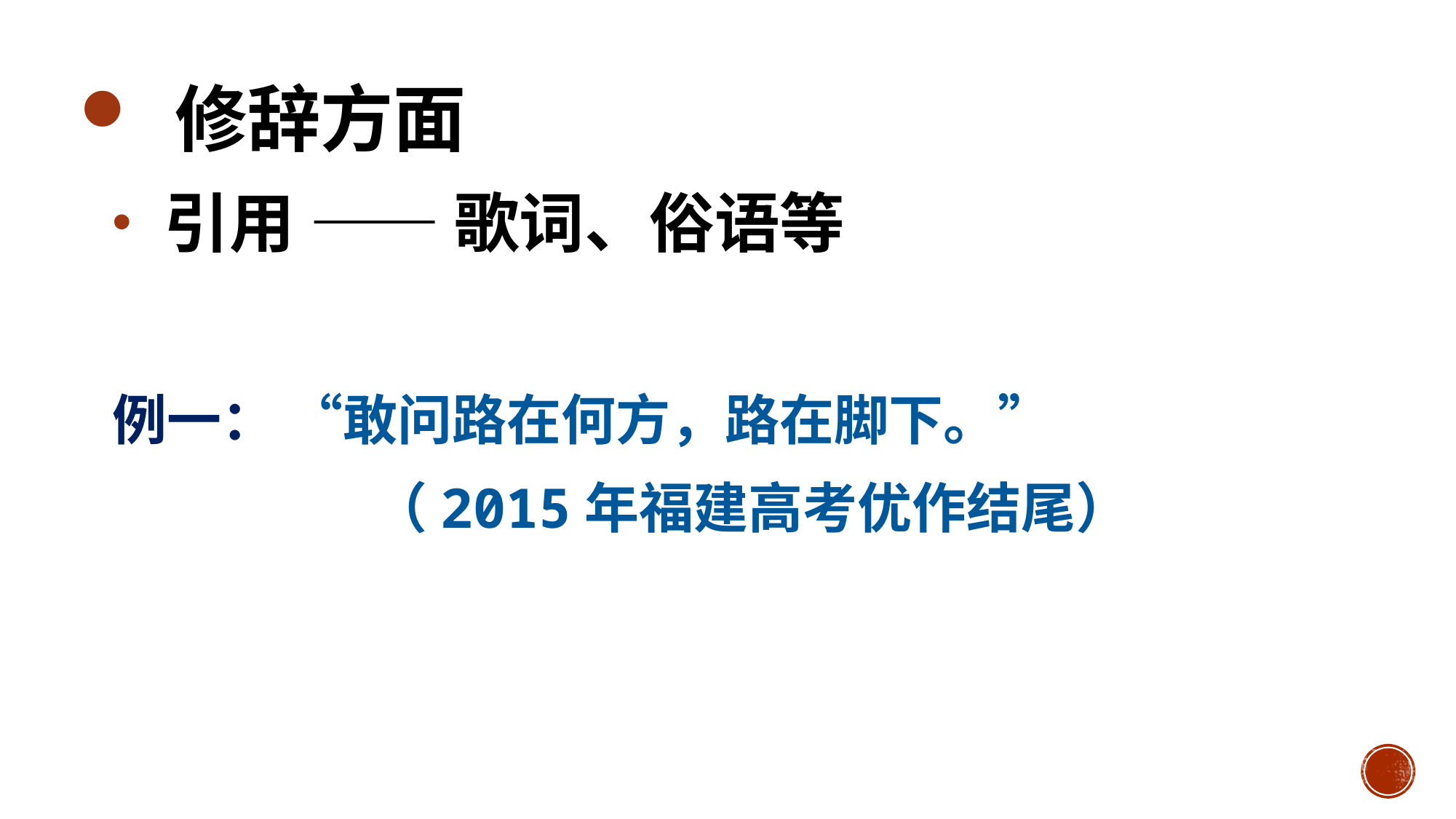

修辞方面
 引用 —— 歌词、俗语等

例一： “敢问路在何方，路在脚下。”
                    （2015年福建高考优作结尾）